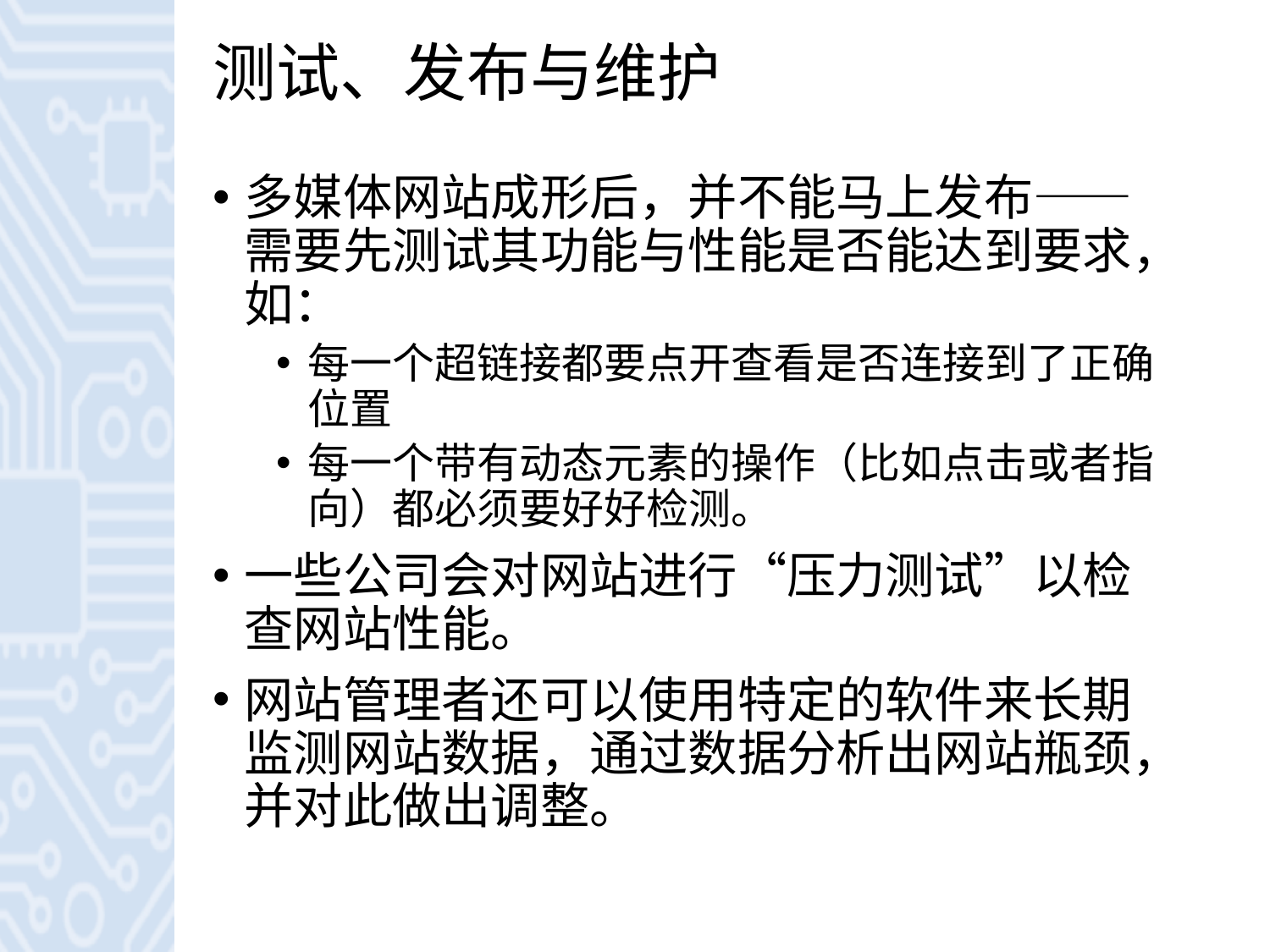

# 测试、发布与维护
多媒体网站成形后，并不能马上发布——需要先测试其功能与性能是否能达到要求，如：
每一个超链接都要点开查看是否连接到了正确位置
每一个带有动态元素的操作（比如点击或者指向）都必须要好好检测。
一些公司会对网站进行“压力测试”以检查网站性能。
网站管理者还可以使用特定的软件来长期监测网站数据，通过数据分析出网站瓶颈，并对此做出调整。